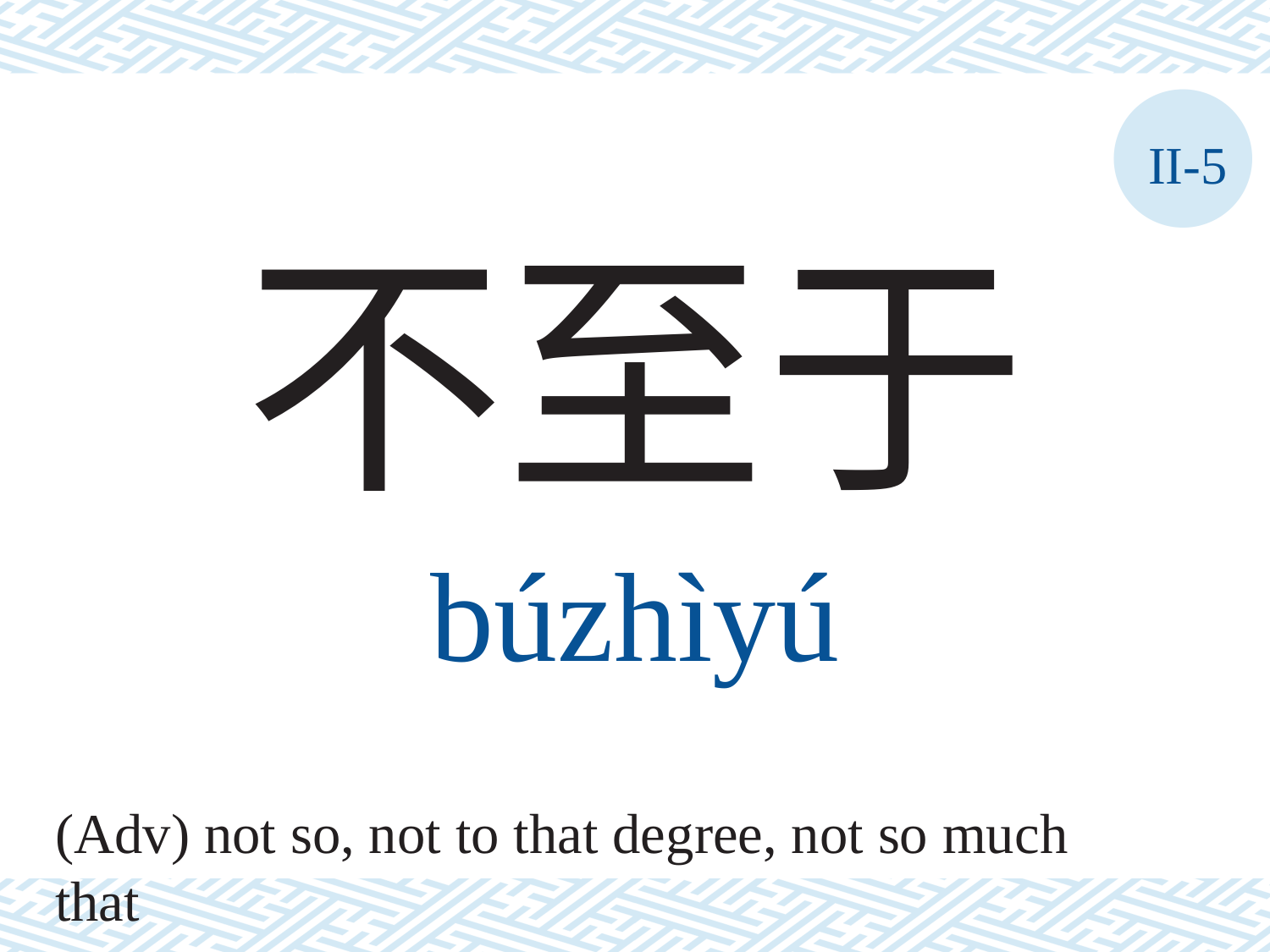

II-5
不至于
búzhìyú
(Adv) not so, not to that degree, not so much that